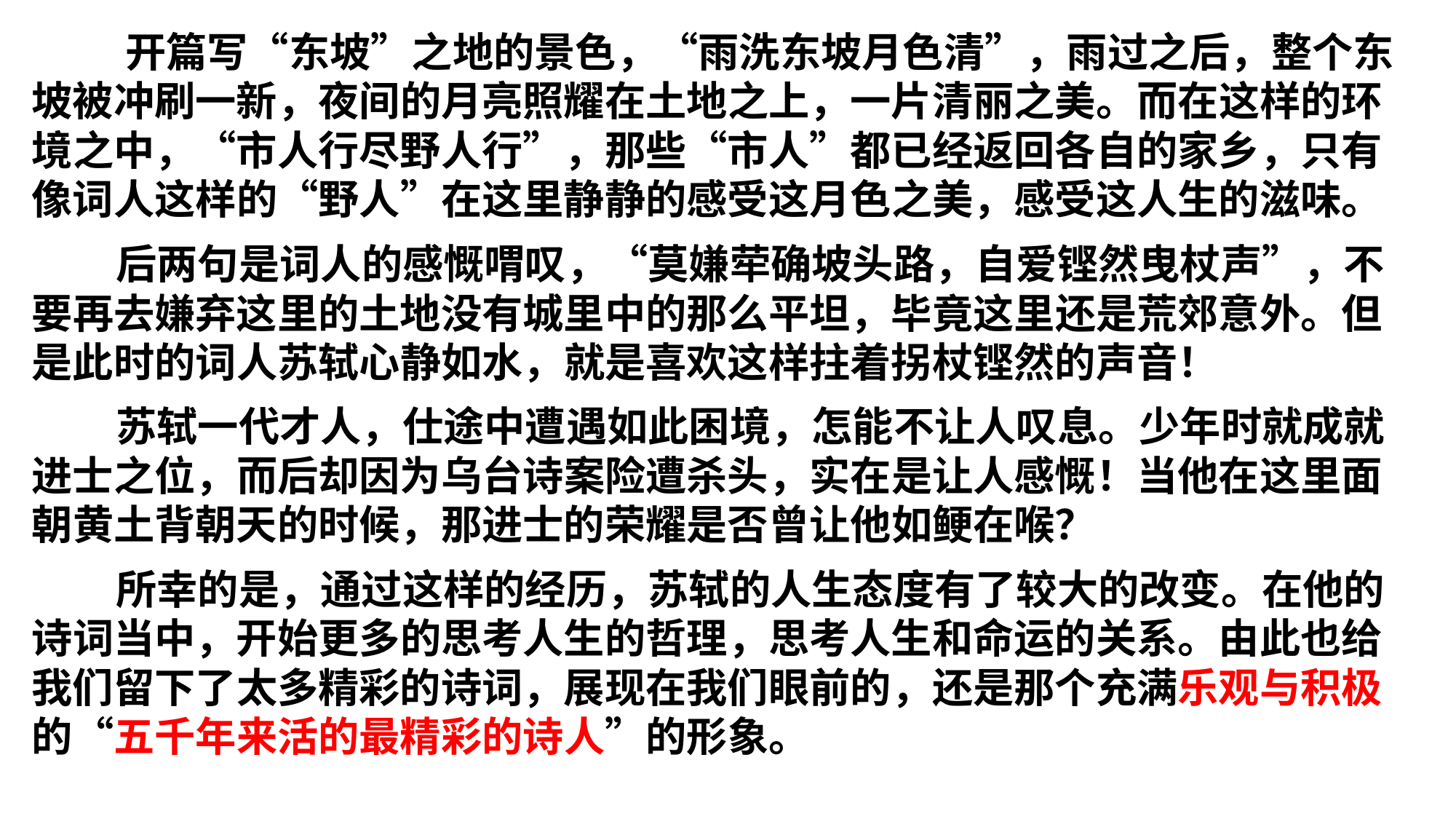

开篇写“东坡”之地的景色，“雨洗东坡月色清”，雨过之后，整个东坡被冲刷一新，夜间的月亮照耀在土地之上，一片清丽之美。而在这样的环境之中，“市人行尽野人行”，那些“市人”都已经返回各自的家乡，只有像词人这样的“野人”在这里静静的感受这月色之美，感受这人生的滋味。
        后两句是词人的感慨喟叹，“莫嫌荦确坡头路，自爱铿然曳杖声”，不要再去嫌弃这里的土地没有城里中的那么平坦，毕竟这里还是荒郊意外。但是此时的词人苏轼心静如水，就是喜欢这样拄着拐杖铿然的声音！
        苏轼一代才人，仕途中遭遇如此困境，怎能不让人叹息。少年时就成就进士之位，而后却因为乌台诗案险遭杀头，实在是让人感慨！当他在这里面朝黄土背朝天的时候，那进士的荣耀是否曾让他如鲠在喉？
        所幸的是，通过这样的经历，苏轼的人生态度有了较大的改变。在他的诗词当中，开始更多的思考人生的哲理，思考人生和命运的关系。由此也给我们留下了太多精彩的诗词，展现在我们眼前的，还是那个充满乐观与积极的“五千年来活的最精彩的诗人”的形象。